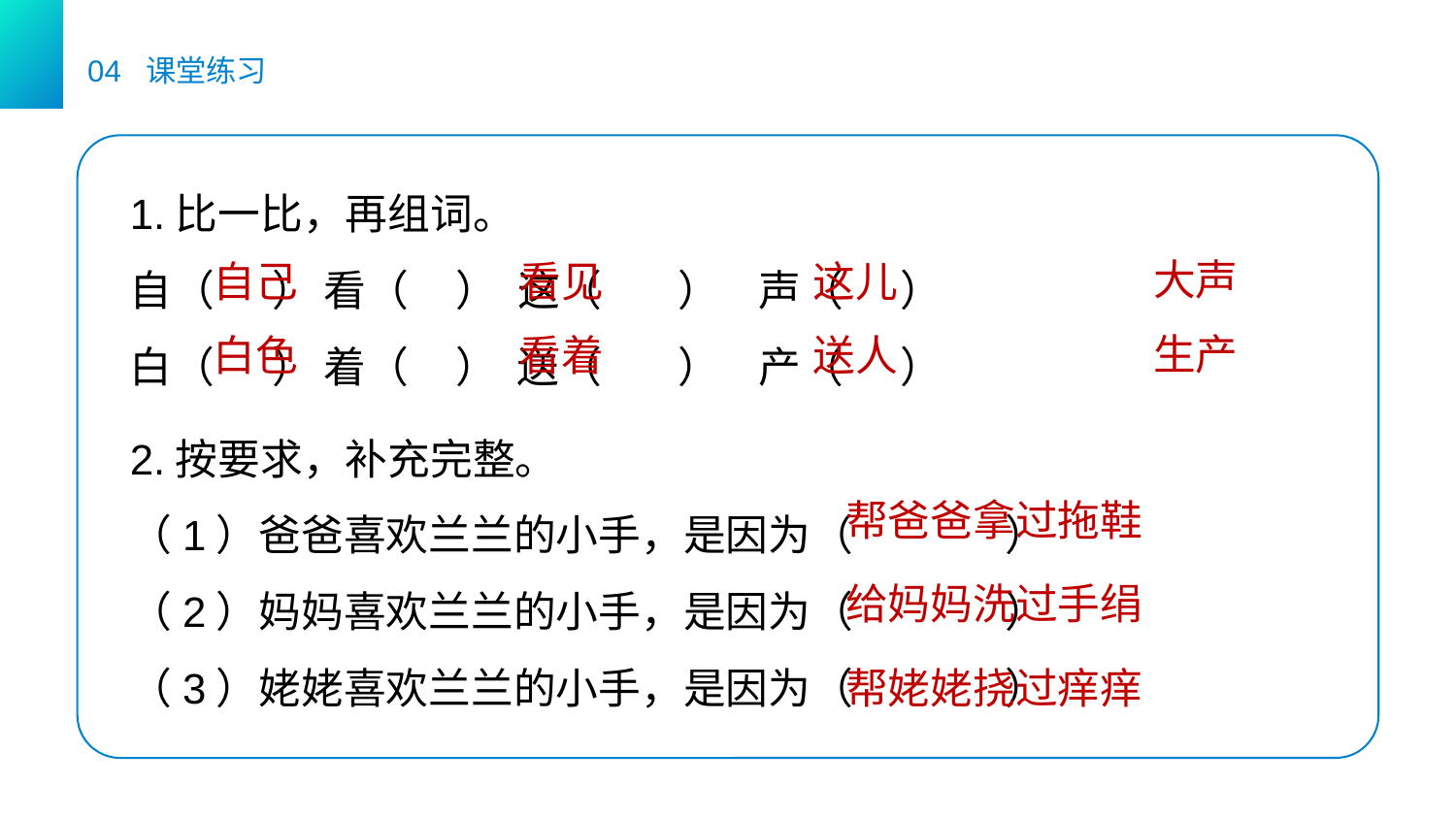

04  课堂练习

1.比一比，再组词。
自（      ） 看（     ）  这（        ）    声（      ）
白（      ） 着（     ）  送（        ）    产（      ）
大声
看见
自己
这儿
生产
看着
白色
送人
2.按要求，补充完整。
（1）爸爸喜欢兰兰的小手，是因为（                ）
（2）妈妈喜欢兰兰的小手，是因为（                ）
（3）姥姥喜欢兰兰的小手，是因为（                ）
帮爸爸拿过拖鞋
给妈妈洗过手绢
帮姥姥挠过痒痒